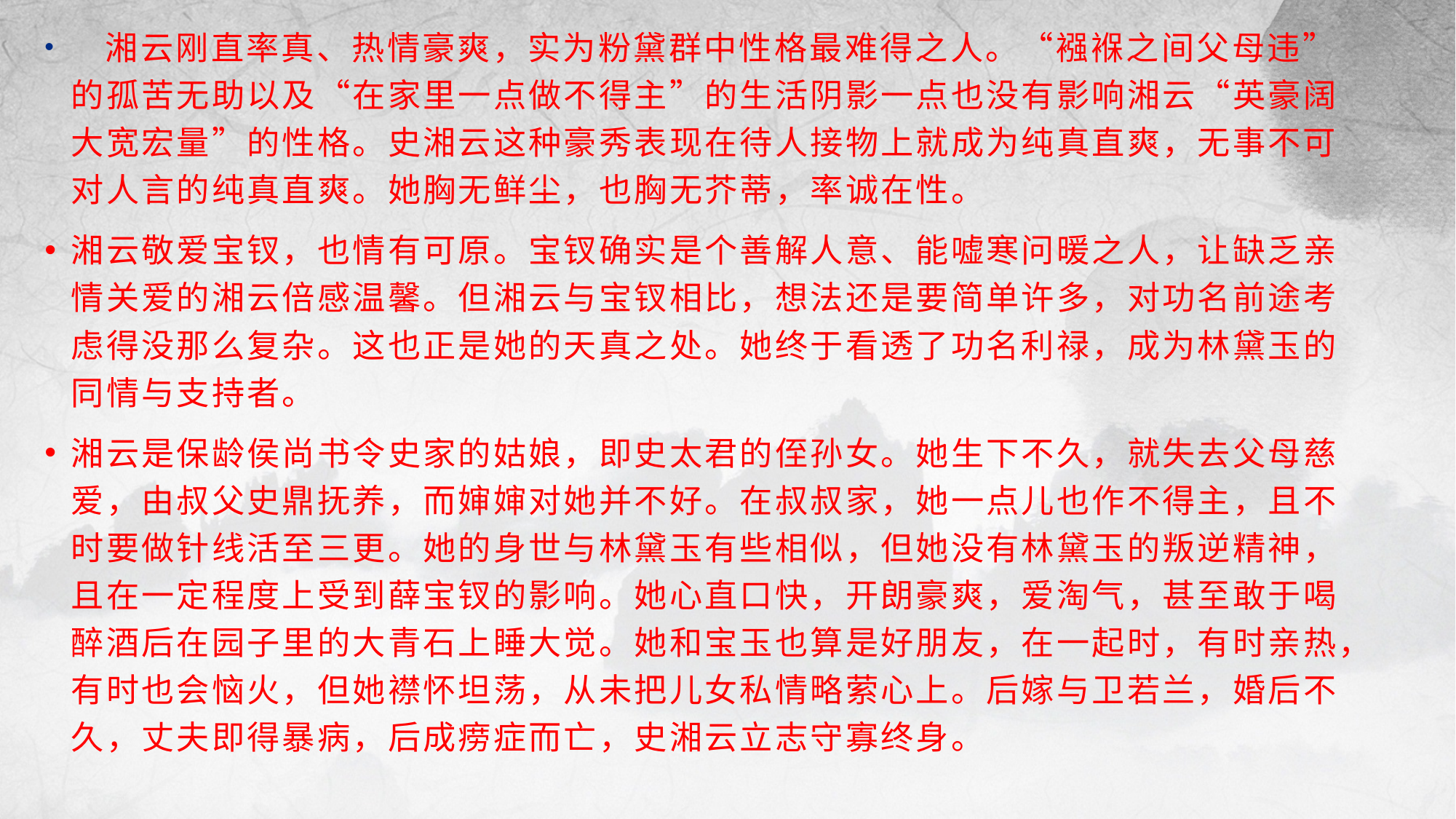

湘云刚直率真、热情豪爽，实为粉黛群中性格最难得之人。“襁褓之间父母违”的孤苦无助以及“在家里一点做不得主”的生活阴影一点也没有影响湘云“英豪阔大宽宏量”的性格。史湘云这种豪秀表现在待人接物上就成为纯真直爽，无事不可对人言的纯真直爽。她胸无鲜尘，也胸无芥蒂，率诚在性。
湘云敬爱宝钗，也情有可原。宝钗确实是个善解人意、能嘘寒问暖之人，让缺乏亲情关爱的湘云倍感温馨。但湘云与宝钗相比，想法还是要简单许多，对功名前途考虑得没那么复杂。这也正是她的天真之处。她终于看透了功名利禄，成为林黛玉的同情与支持者。
湘云是保龄侯尚书令史家的姑娘，即史太君的侄孙女。她生下不久，就失去父母慈爱，由叔父史鼎抚养，而婶婶对她并不好。在叔叔家，她一点儿也作不得主，且不时要做针线活至三更。她的身世与林黛玉有些相似，但她没有林黛玉的叛逆精神，且在一定程度上受到薛宝钗的影响。她心直口快，开朗豪爽，爱淘气，甚至敢于喝醉酒后在园子里的大青石上睡大觉。她和宝玉也算是好朋友，在一起时，有时亲热，有时也会恼火，但她襟怀坦荡，从未把儿女私情略萦心上。后嫁与卫若兰，婚后不久，丈夫即得暴病，后成痨症而亡，史湘云立志守寡终身。